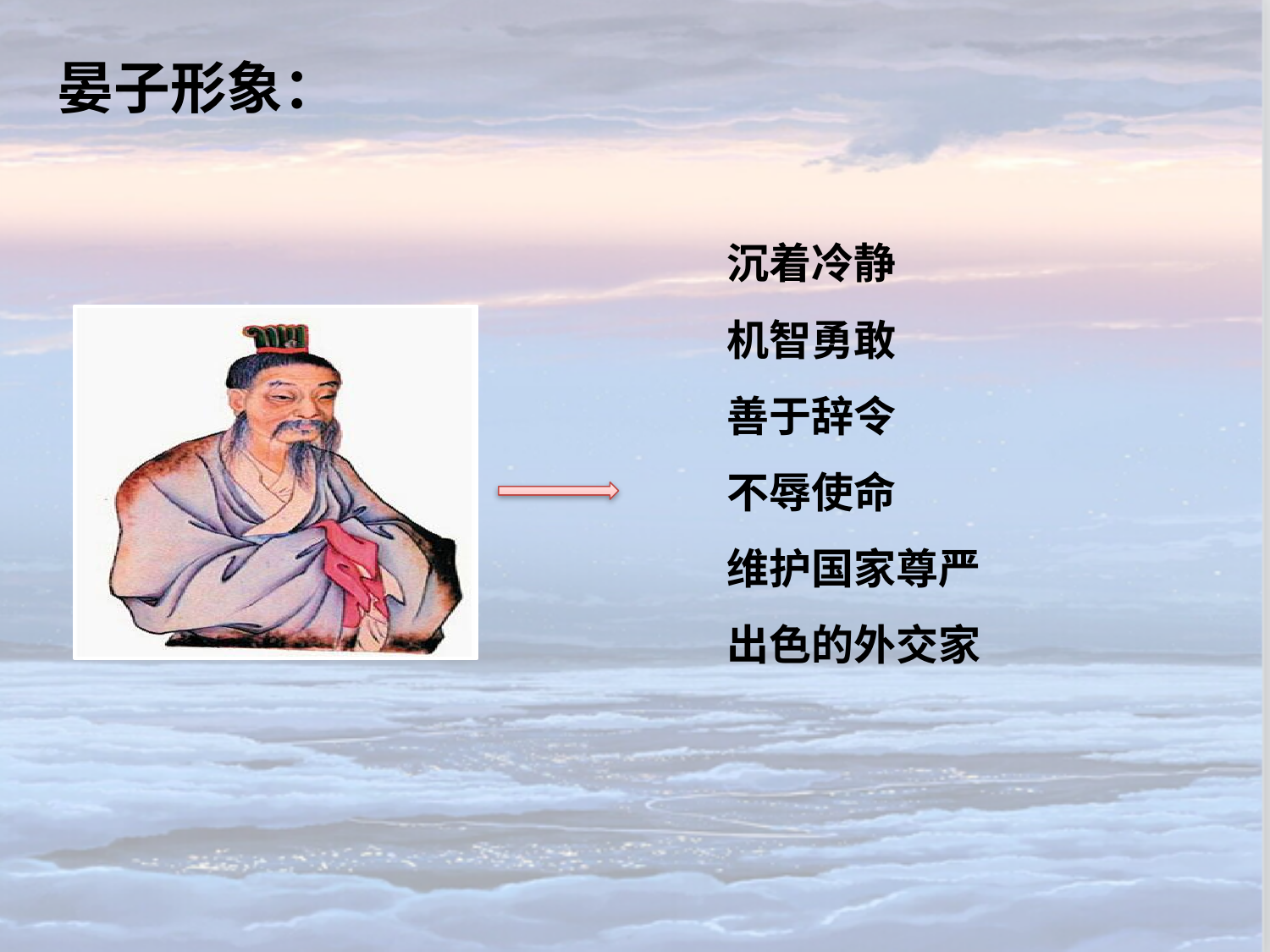

晏子形象：
沉着冷静
机智勇敢
善于辞令
不辱使命
维护国家尊严
出色的外交家